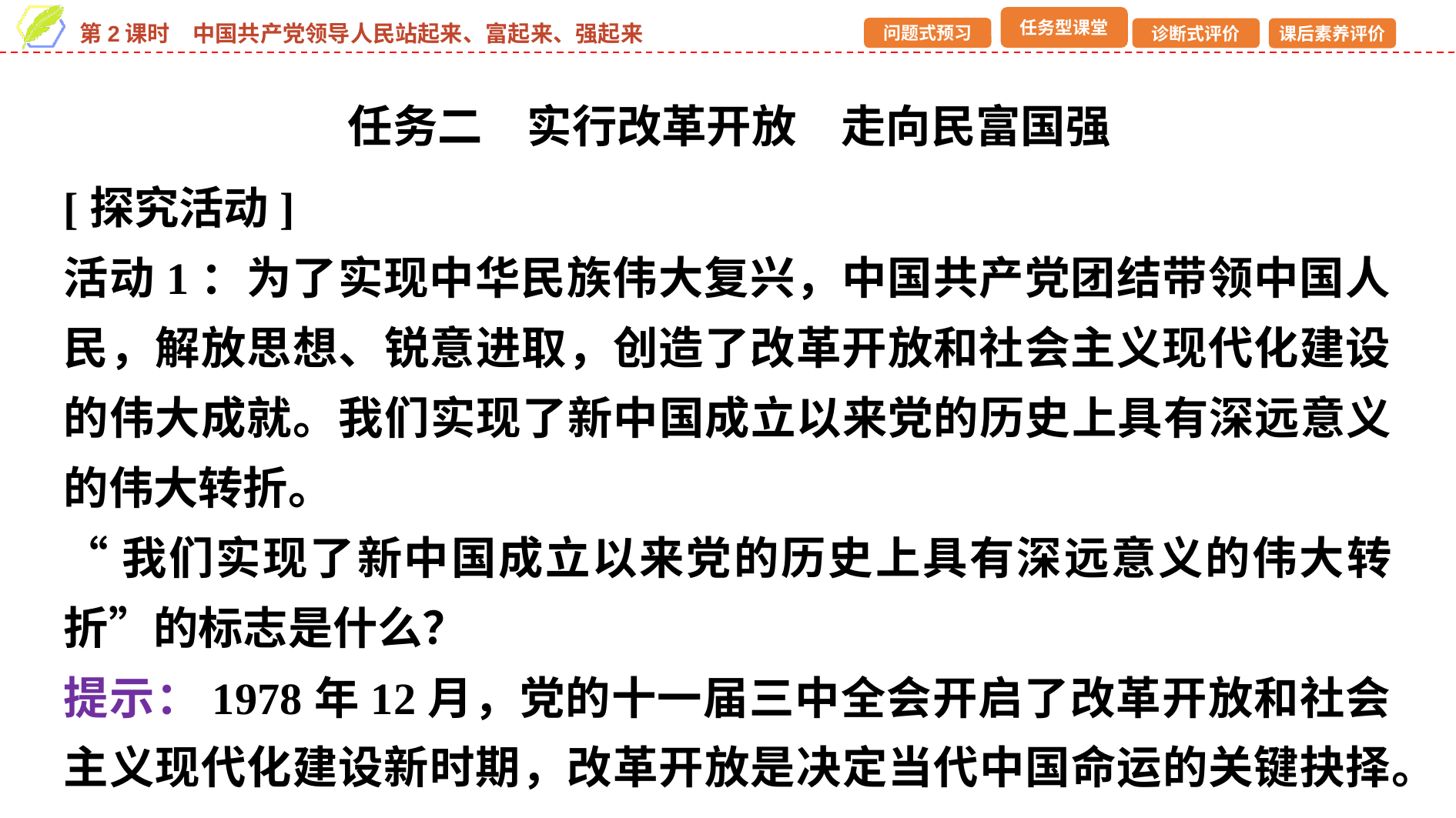

任务二　实行改革开放　走向民富国强
[探究活动]
活动1：为了实现中华民族伟大复兴，中国共产党团结带领中国人民，解放思想、锐意进取，创造了改革开放和社会主义现代化建设的伟大成就。我们实现了新中国成立以来党的历史上具有深远意义的伟大转折。
“我们实现了新中国成立以来党的历史上具有深远意义的伟大转折”的标志是什么？
提示：1978年12月，党的十一届三中全会开启了改革开放和社会主义现代化建设新时期，改革开放是决定当代中国命运的关键抉择。